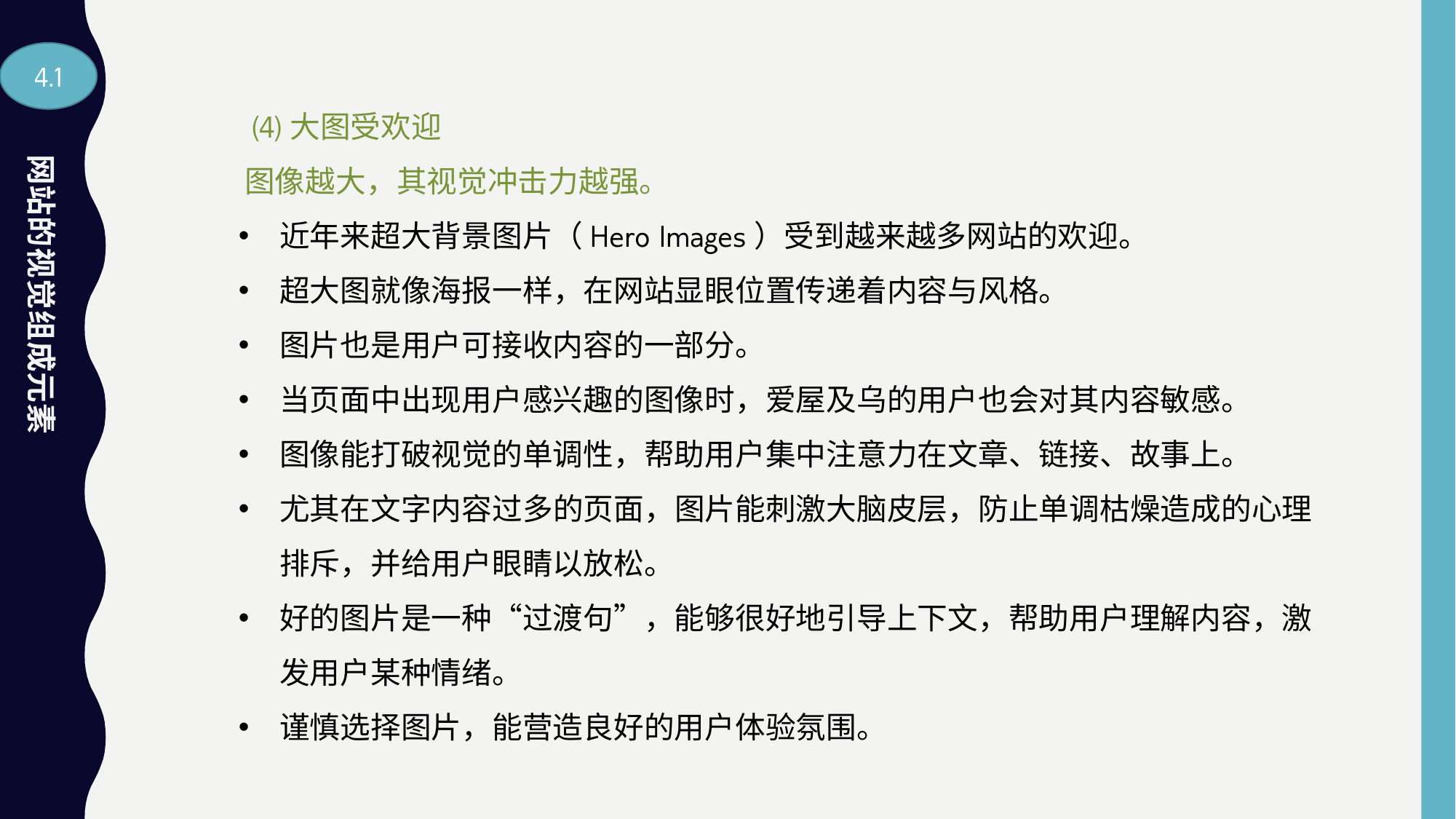

4.1
　　(4)大图受欢迎
　　图像越大，其视觉冲击力越强。
近年来超大背景图片（Hero Images）受到越来越多网站的欢迎。
超大图就像海报一样，在网站显眼位置传递着内容与风格。
图片也是用户可接收内容的一部分。
当页面中出现用户感兴趣的图像时，爱屋及乌的用户也会对其内容敏感。
图像能打破视觉的单调性，帮助用户集中注意力在文章、链接、故事上。
尤其在文字内容过多的页面，图片能刺激大脑皮层，防止单调枯燥造成的心理排斥，并给用户眼睛以放松。
好的图片是一种“过渡句”，能够很好地引导上下文，帮助用户理解内容，激发用户某种情绪。
谨慎选择图片，能营造良好的用户体验氛围。
网站的视觉组成元素